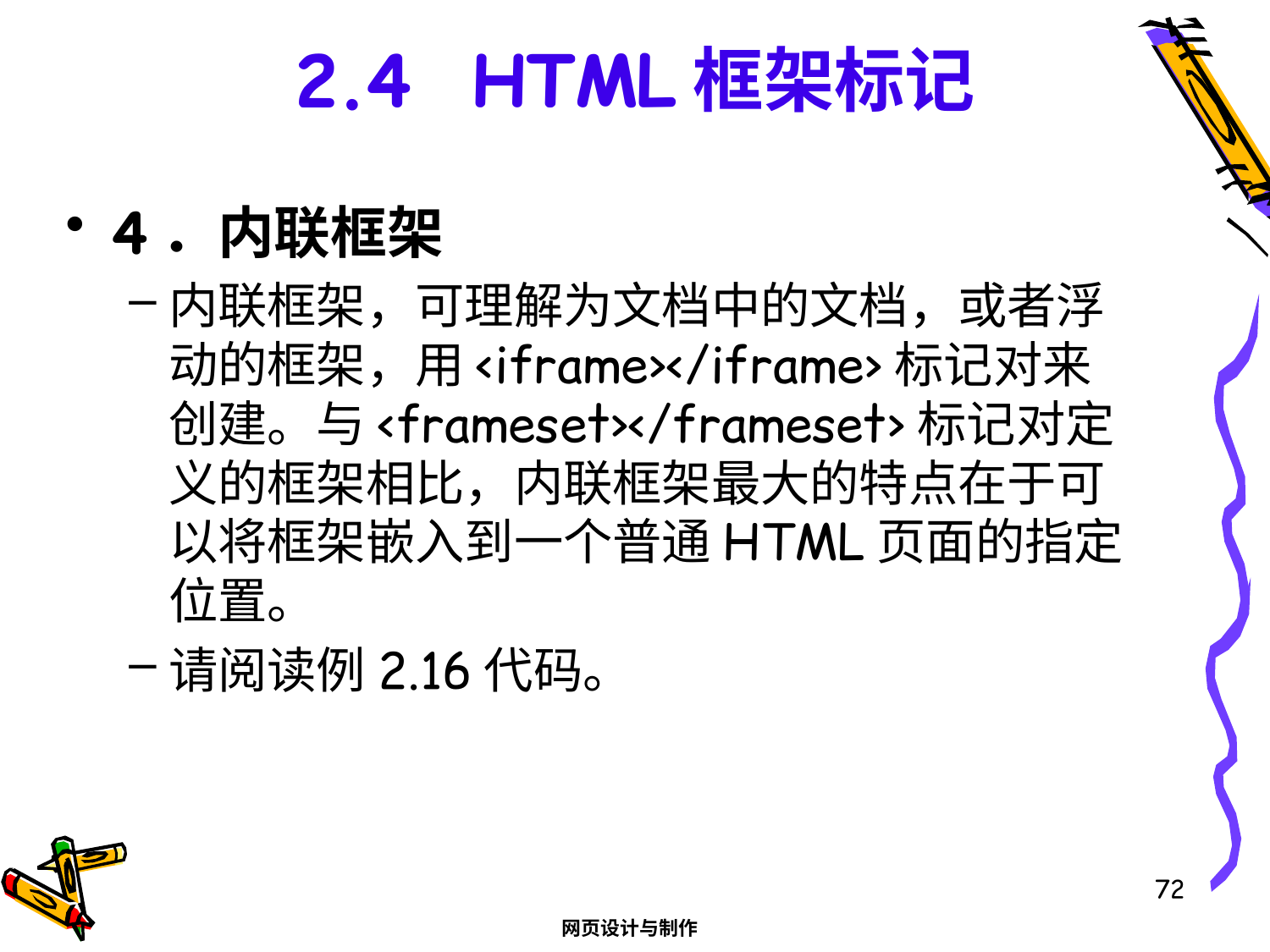

# 2.4  HTML框架标记
4．内联框架
内联框架，可理解为文档中的文档，或者浮动的框架，用<iframe></iframe>标记对来创建。与<frameset></frameset>标记对定义的框架相比，内联框架最大的特点在于可以将框架嵌入到一个普通HTML页面的指定位置。
请阅读例2.16代码。
72
网页设计与制作